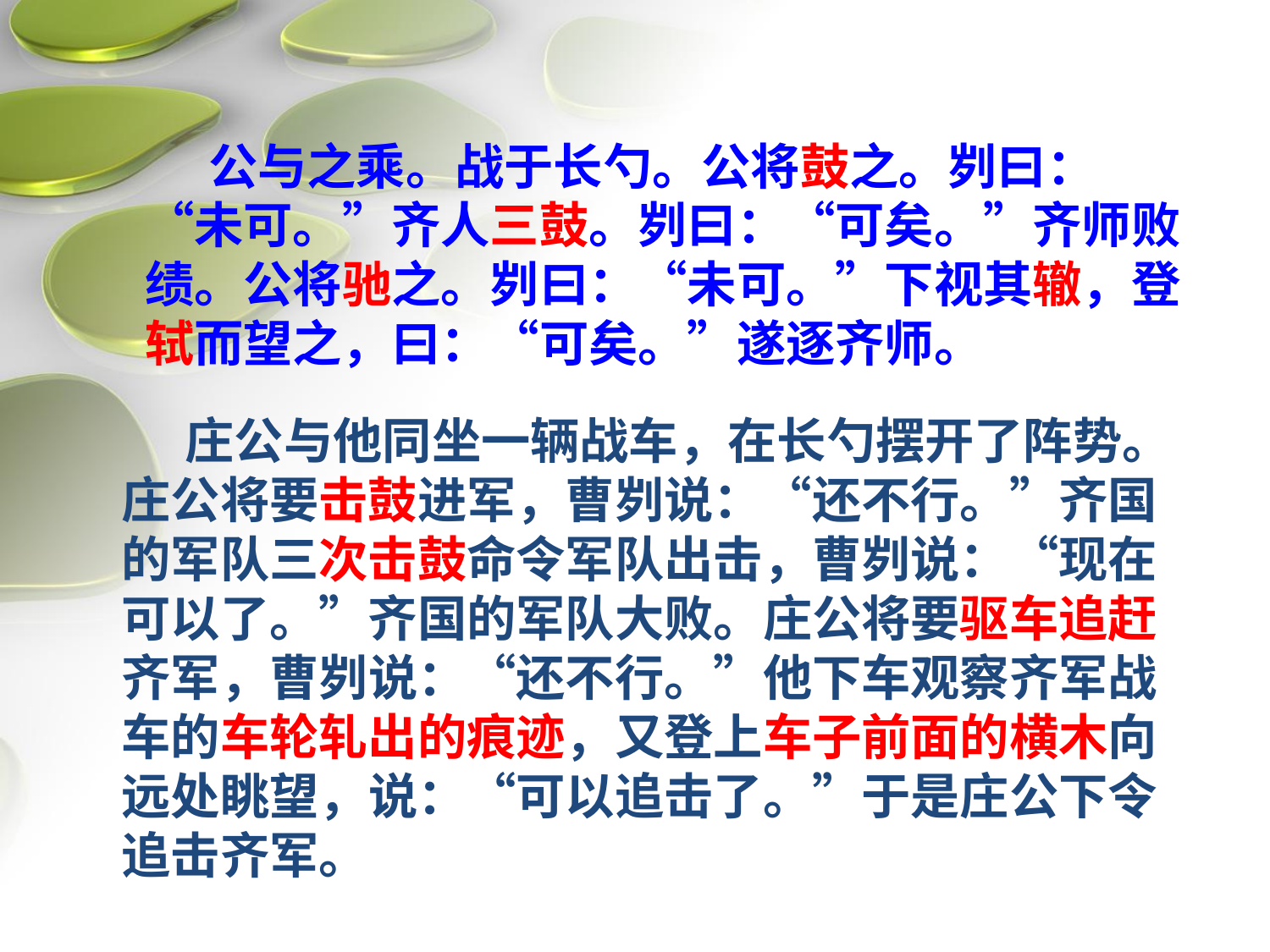

公与之乘。战于长勺。公将鼓之。刿曰： “未可。”齐人三鼓。刿曰：“可矣。”齐师败绩。公将驰之。刿曰：“未可。”下视其辙，登轼而望之，曰：“可矣。”遂逐齐师。
　　庄公与他同坐一辆战车，在长勺摆开了阵势。庄公将要击鼓进军，曹刿说：“还不行。”齐国的军队三次击鼓命令军队出击，曹刿说：“现在可以了。”齐国的军队大败。庄公将要驱车追赶齐军，曹刿说：“还不行。”他下车观察齐军战车的车轮轧出的痕迹，又登上车子前面的横木向远处眺望，说：“可以追击了。”于是庄公下令追击齐军。